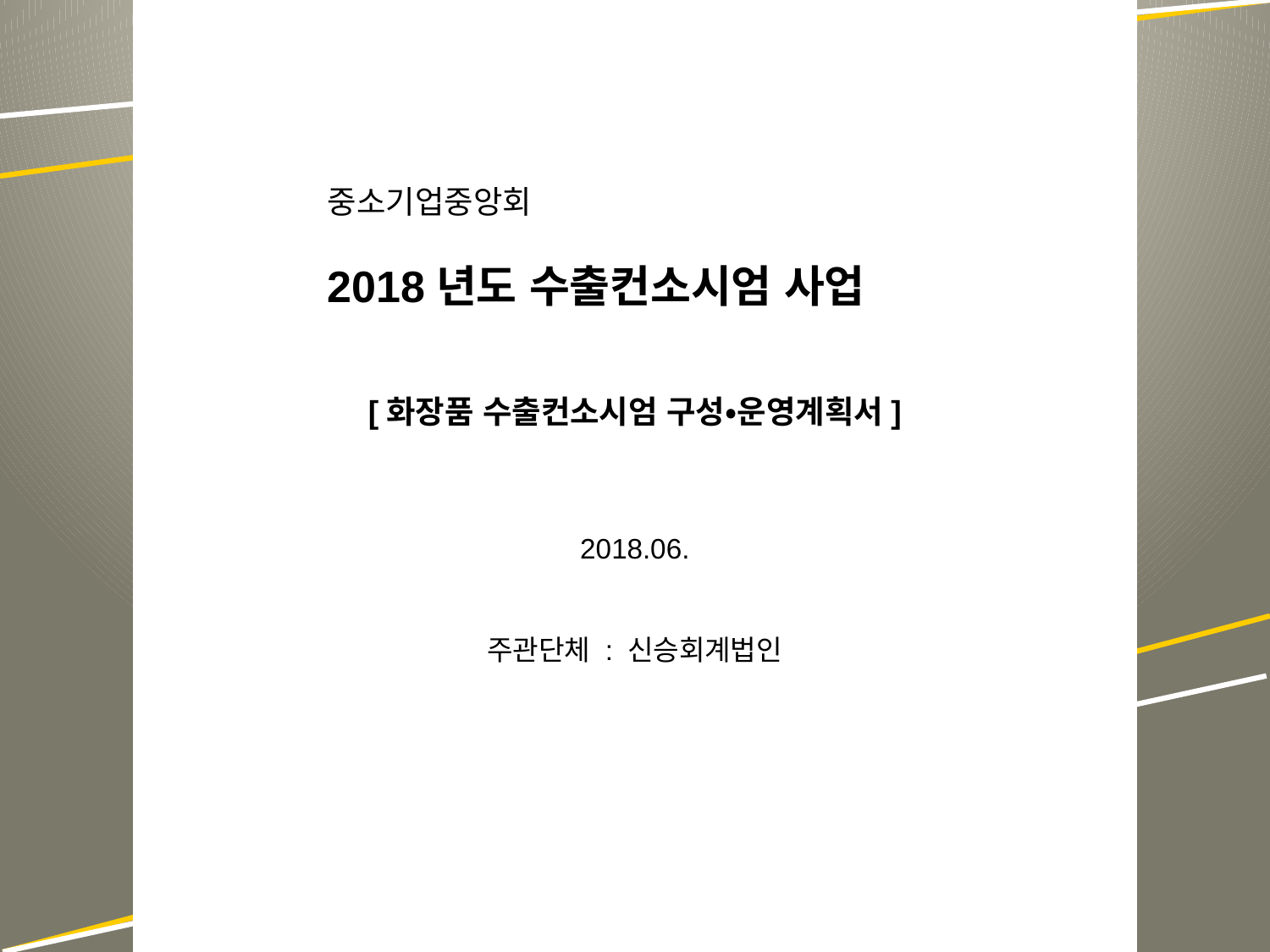

중소기업중앙회

2018년도 수출컨소시엄 사업

[화장품 수출컨소시엄 구성•운영계획서]

2018.06.

주관단체 : 신승회계법인